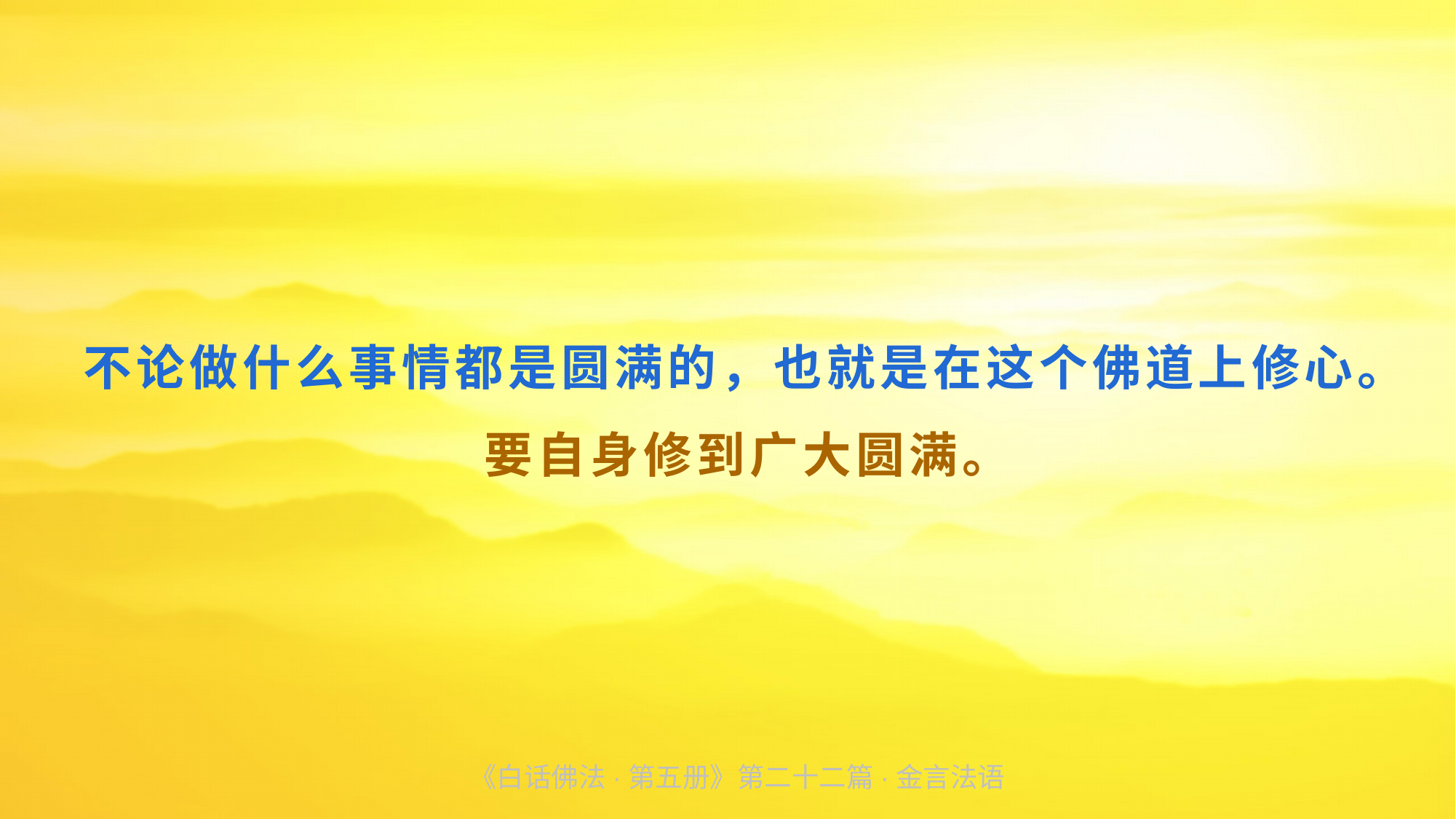

不论做什么事情都是圆满的，也就是在这个佛道上修心。要自身修到广大圆满。
  《白话佛法·第五册》第二十二篇·金言法语